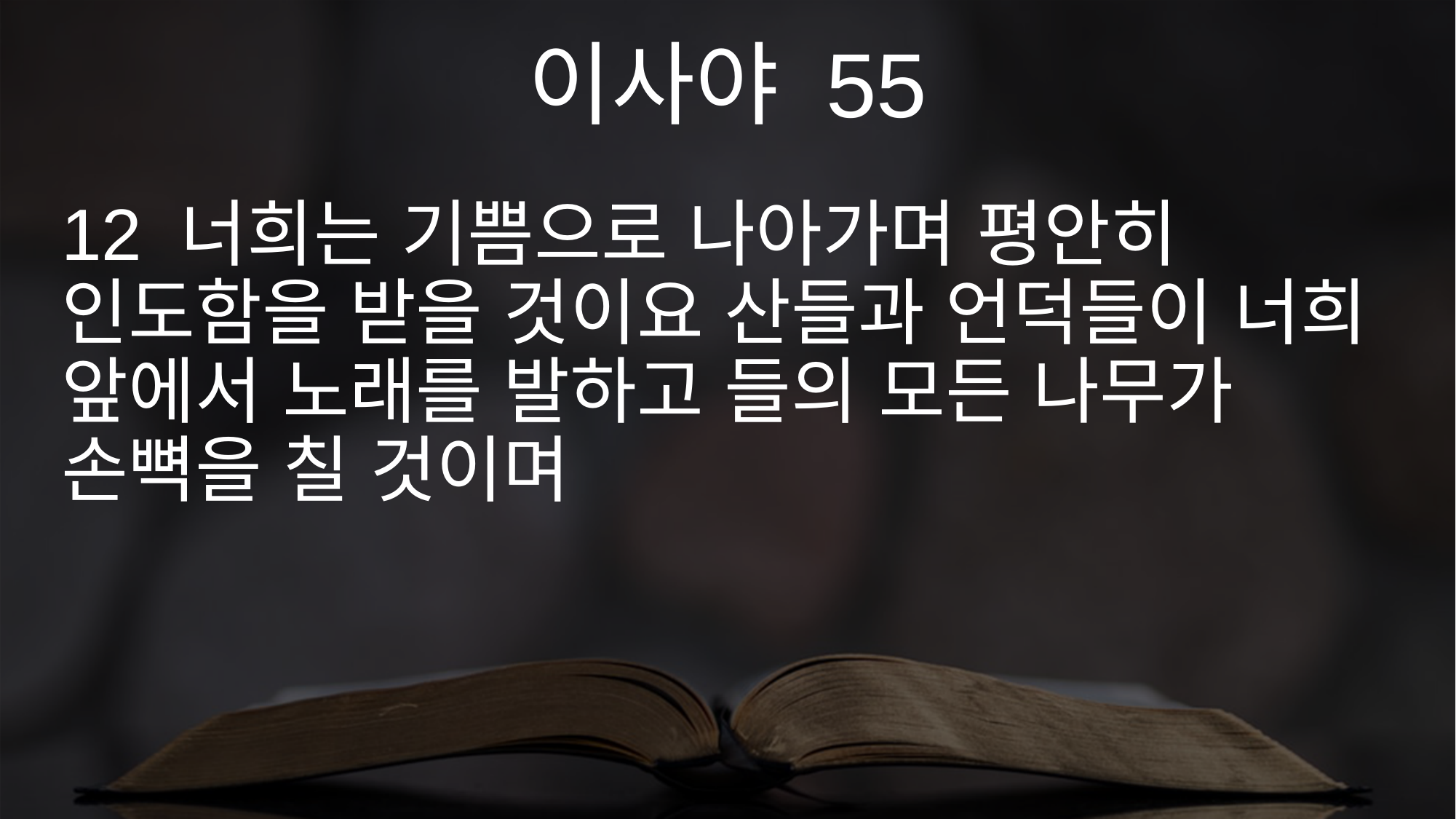

이사야 55
12 너희는 기쁨으로 나아가며 평안히 인도함을 받을 것이요 산들과 언덕들이 너희 앞에서 노래를 발하고 들의 모든 나무가 손뼉을 칠 것이며